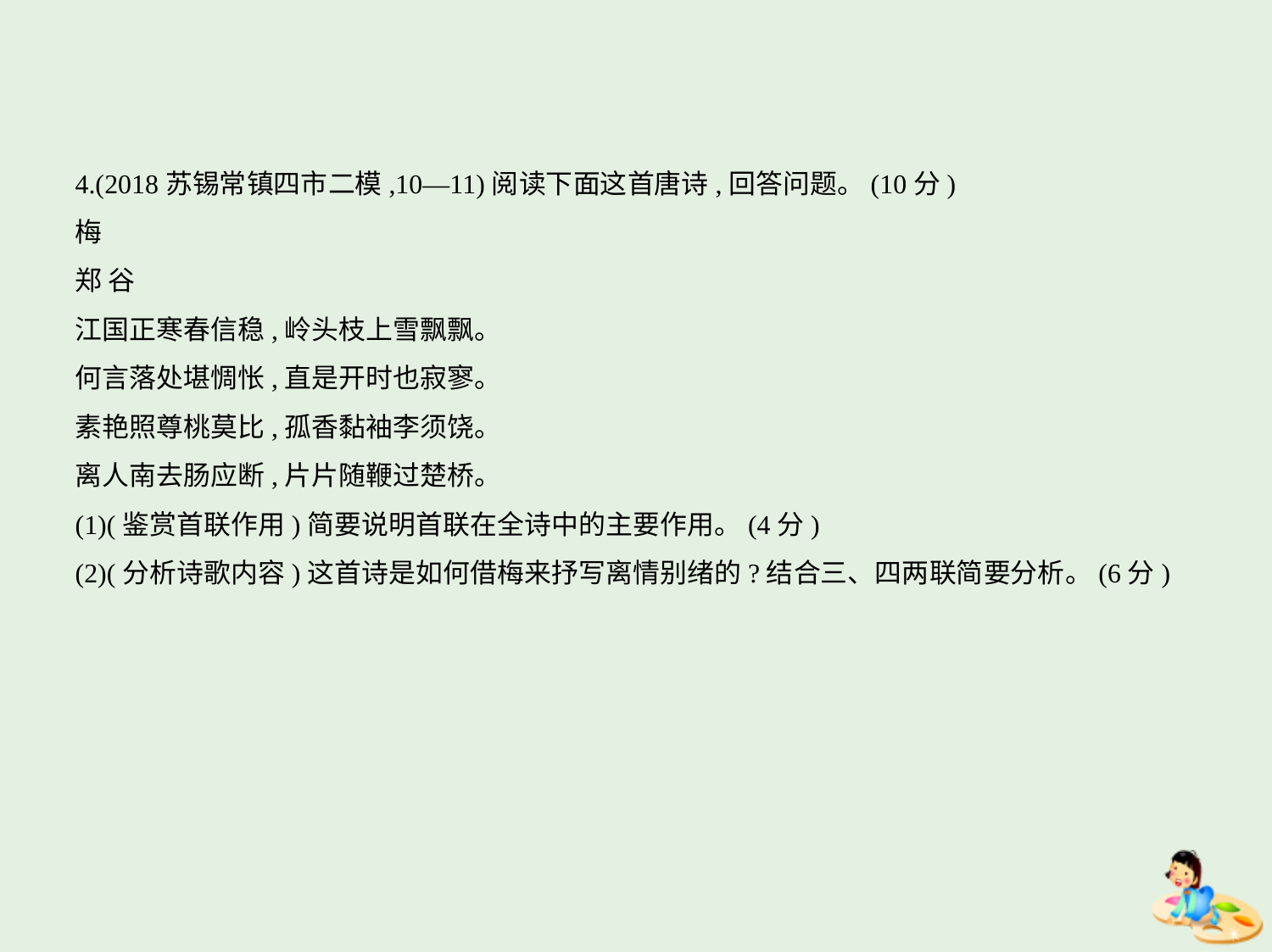

4.(2018苏锡常镇四市二模,10—11)阅读下面这首唐诗,回答问题。(10分)
梅
郑 谷
江国正寒春信稳,岭头枝上雪飘飘。
何言落处堪惆怅,直是开时也寂寥。
素艳照尊桃莫比,孤香黏袖李须饶。
离人南去肠应断,片片随鞭过楚桥。
(1)(鉴赏首联作用)简要说明首联在全诗中的主要作用。(4分)
(2)(分析诗歌内容)这首诗是如何借梅来抒写离情别绪的?结合三、四两联简要分析。(6分)